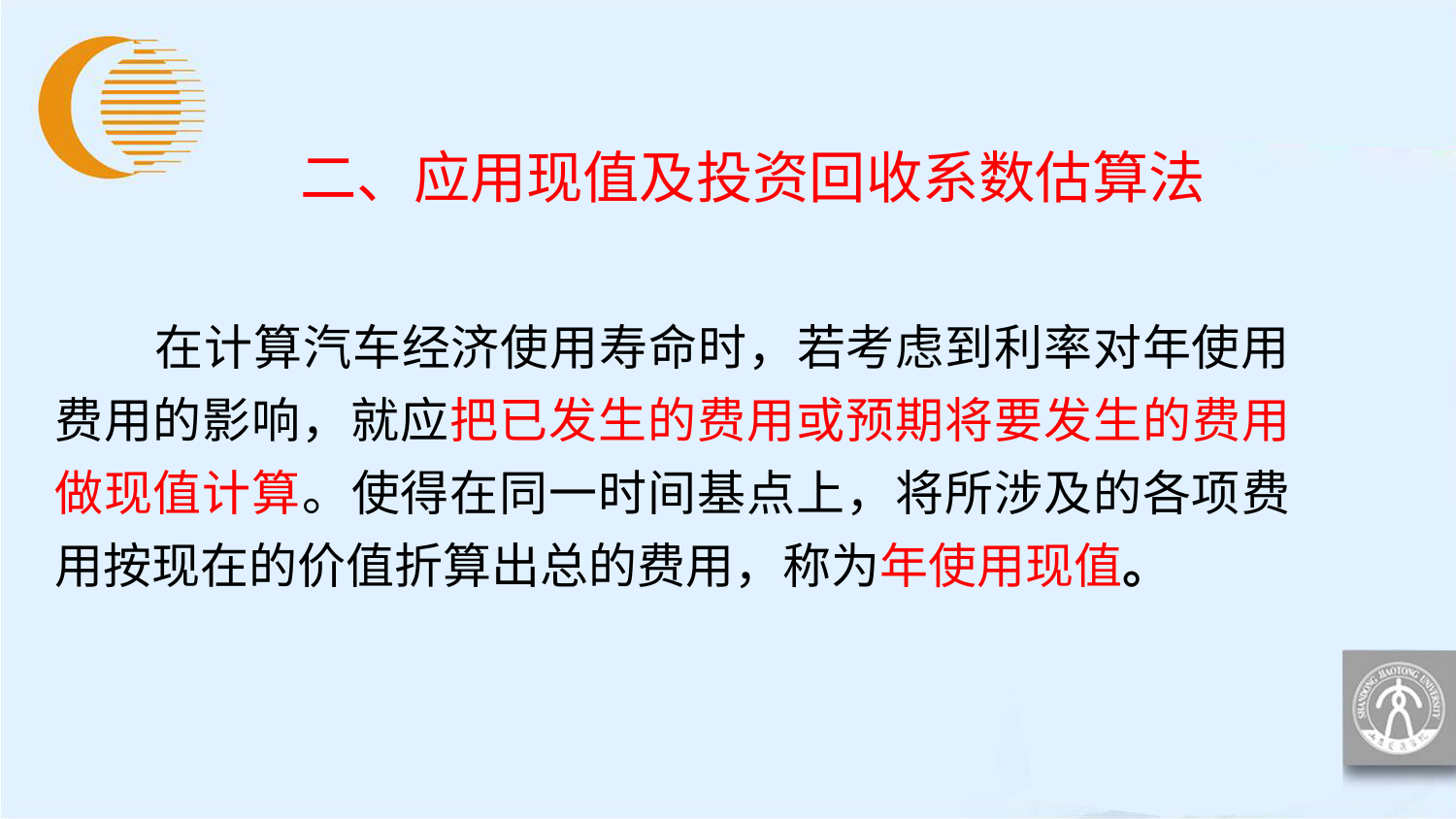

二、应用现值及投资回收系数估算法
在计算汽车经济使用寿命时，若考虑到利率对年使用费用的影响，就应把已发生的费用或预期将要发生的费用做现值计算。使得在同一时间基点上，将所涉及的各项费用按现在的价值折算出总的费用，称为年使用现值。